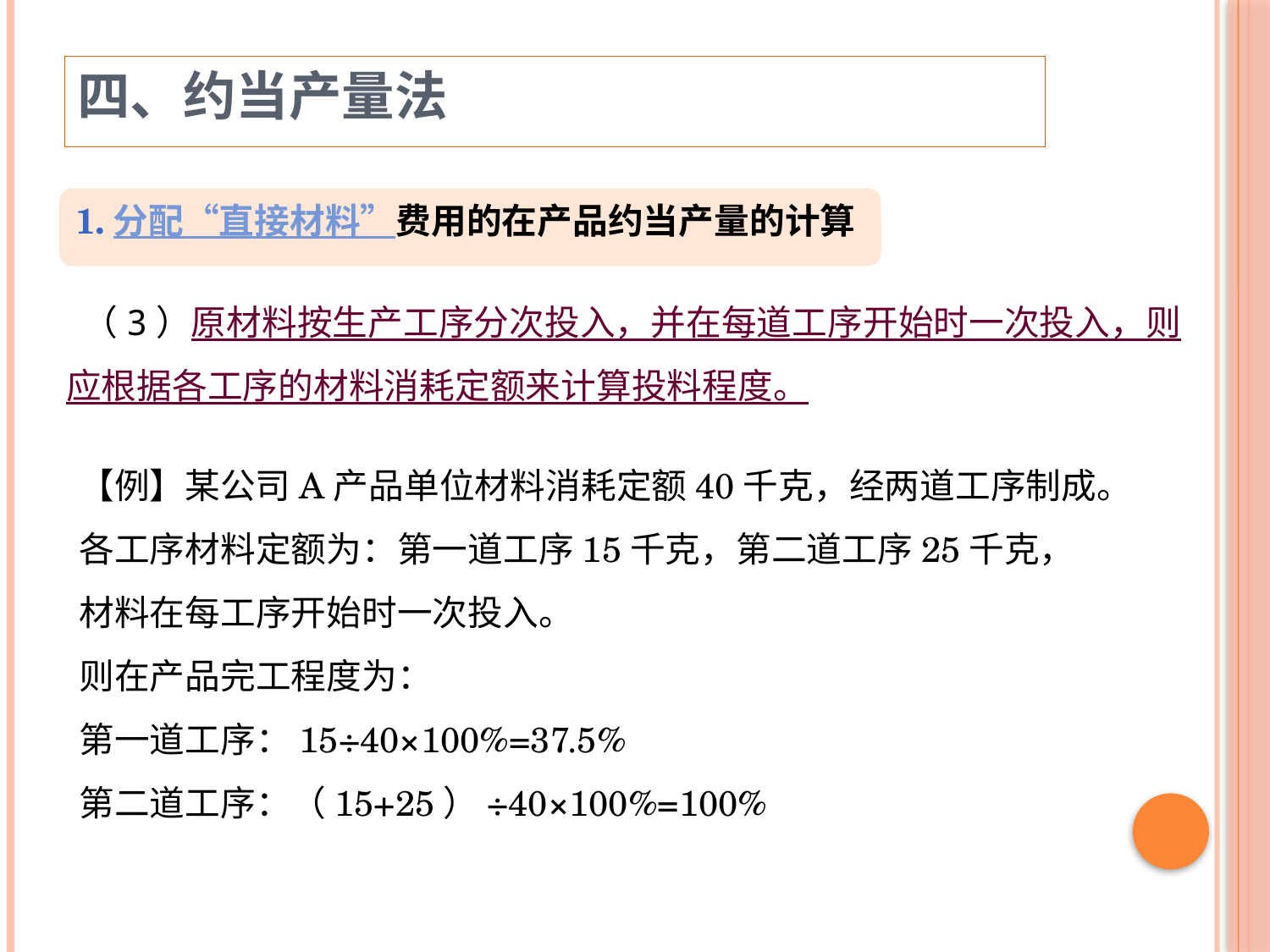

四、约当产量法
1.分配“直接材料”费用的在产品约当产量的计算
 （3）原材料按生产工序分次投入，并在每道工序开始时一次投入，则
应根据各工序的材料消耗定额来计算投料程度。
【例】某公司A产品单位材料消耗定额40千克，经两道工序制成。各工序材料定额为：第一道工序15千克，第二道工序25千克，材料在每工序开始时一次投入。
则在产品完工程度为： 
第一道工序：15÷40×100%=37.5%
第二道工序：（15+25）÷40×100%=100%